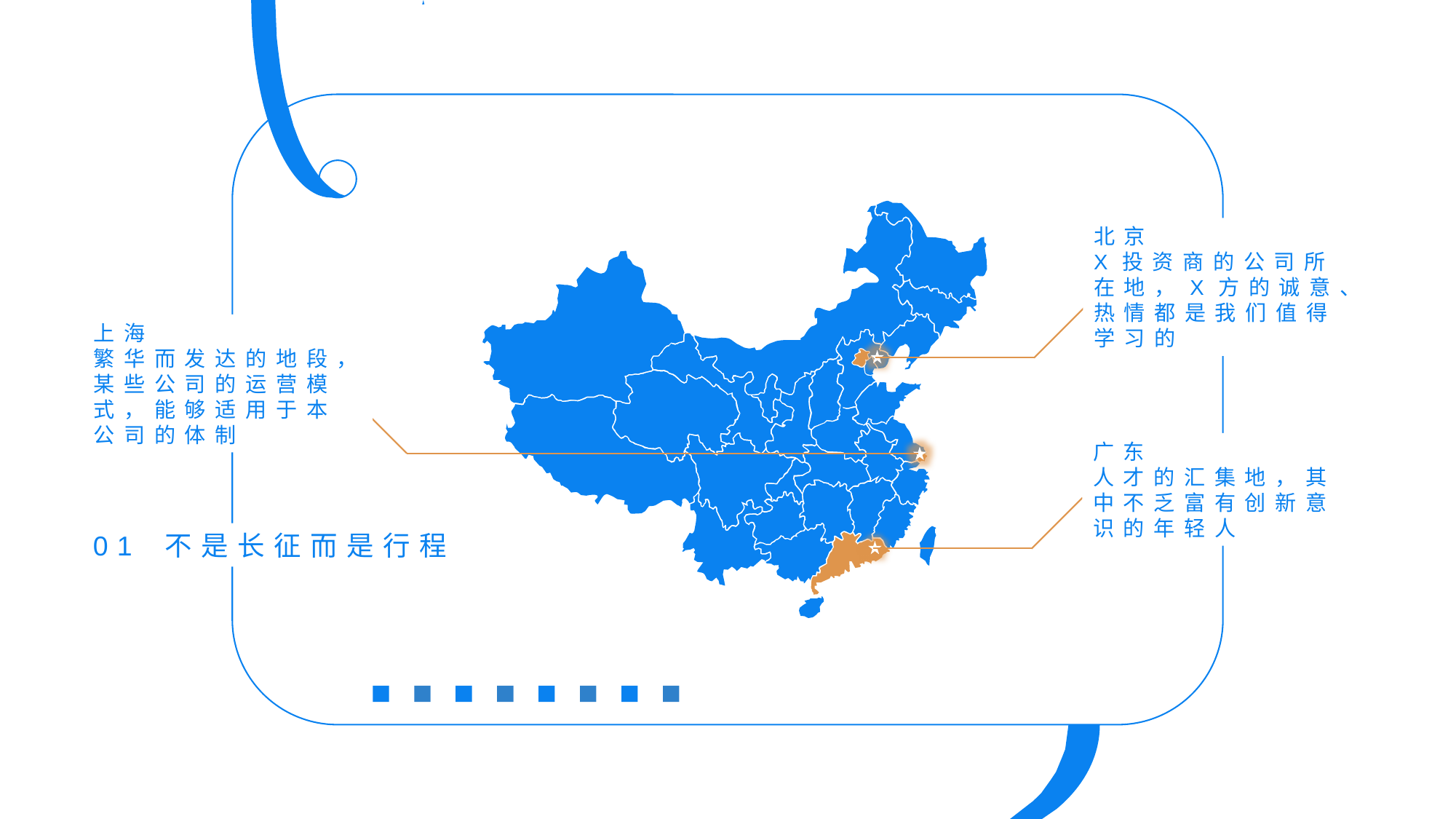

北京
X投资商的公司所在地，X方的诚意、热情都是我们值得学习的
上海
繁华而发达的地段，某些公司的运营模式，能够适用于本公司的体制

广东
人才的汇集地，其中不乏富有创新意识的年轻人

01 不是长征而是行程